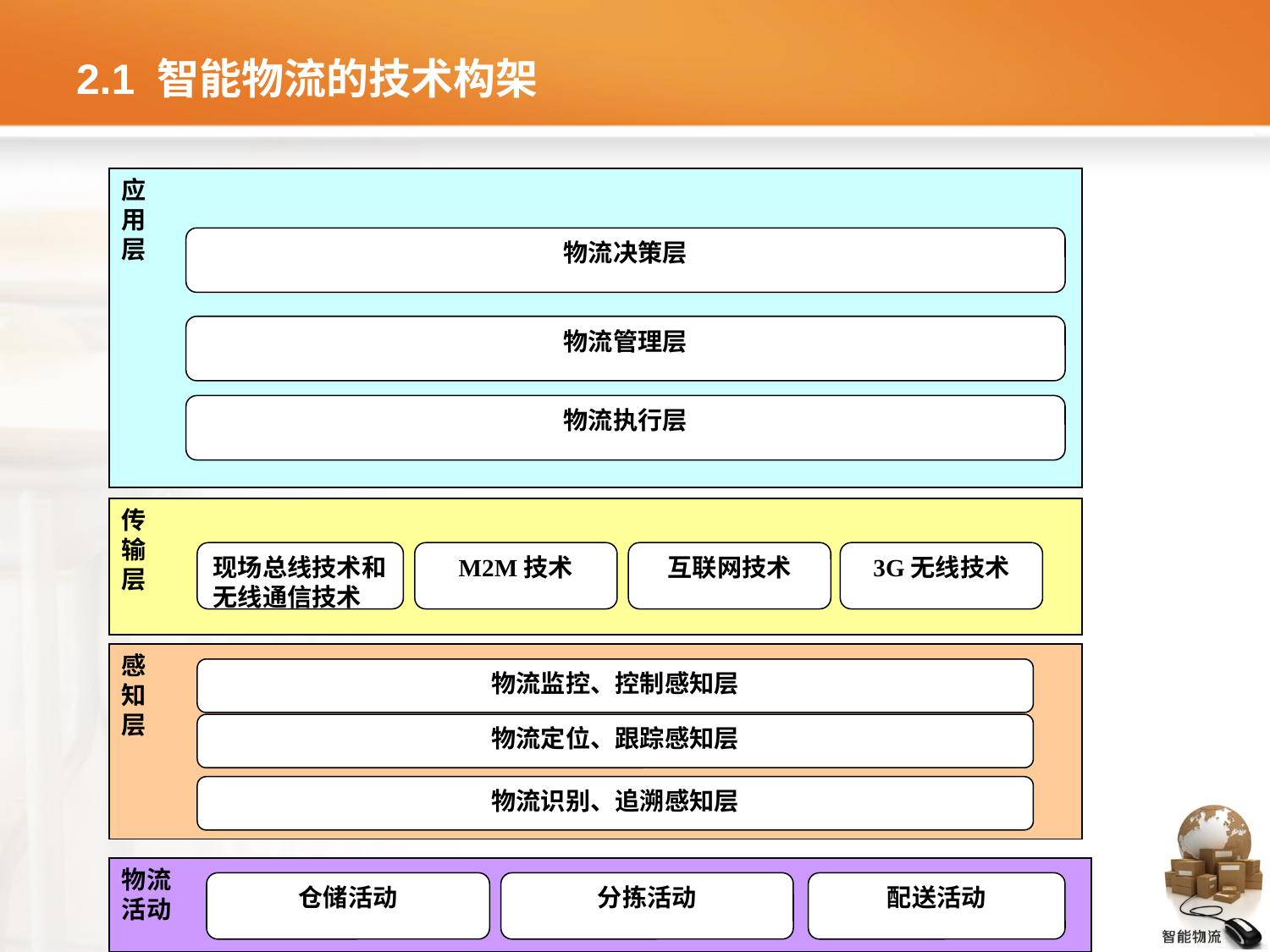

# 2.1 智能物流的技术构架
应
用
层
物流决策层
物流管理层
物流执行层
传
输
层
现场总线技术和无线通信技术
M2M技术
互联网技术
3G无线技术
感
知
层
物流监控、控制感知层
物流定位、跟踪感知层

物流识别、追溯感知层

物流
活动
仓储活动
分拣活动
配送活动